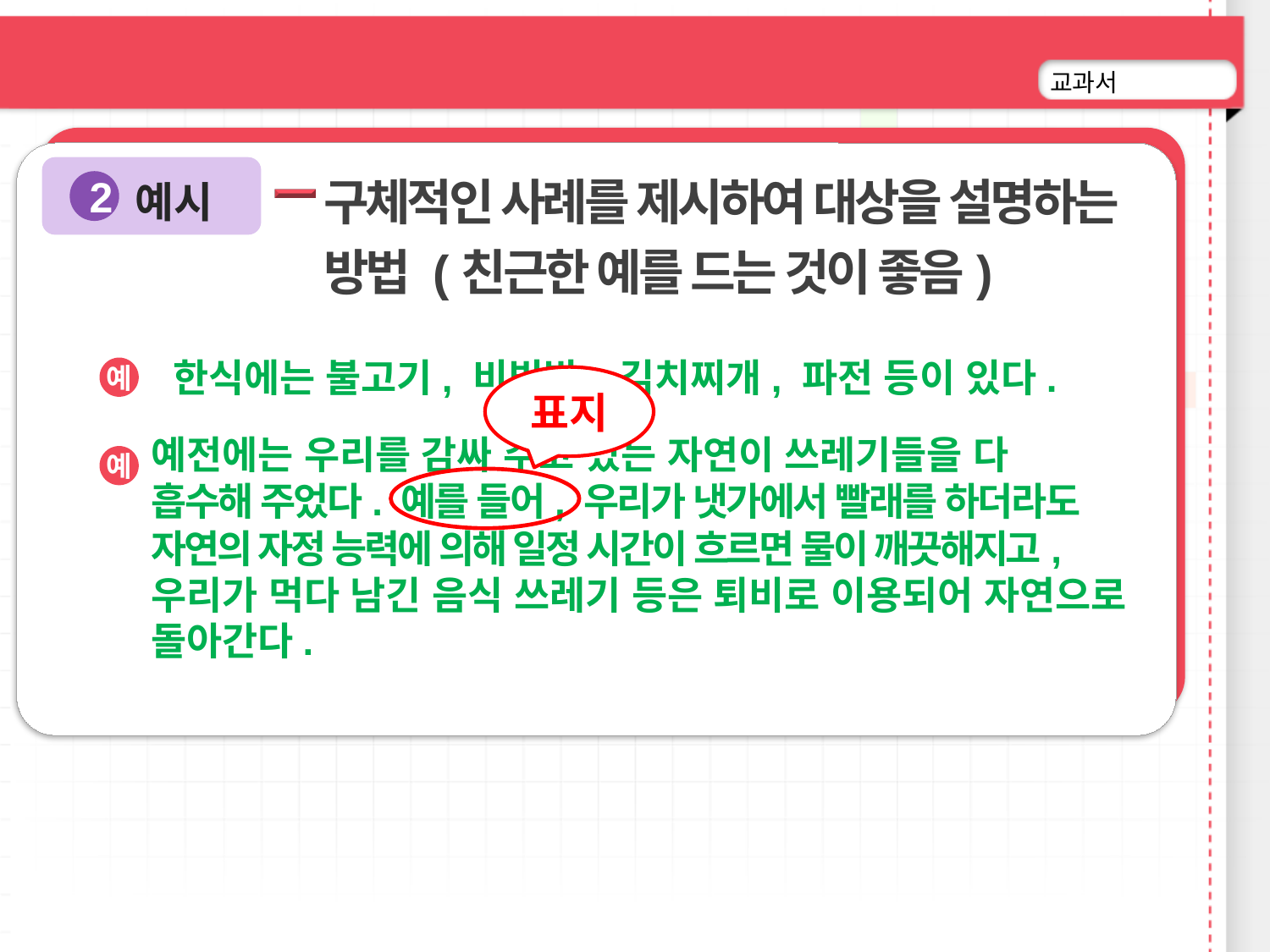

구체적인 사례를 제시하여 대상을 설명하는 방법 (친근한 예를 드는 것이 좋음)

예시
2
한식에는 불고기, 비빔밥, 김치찌개, 파전 등이 있다.
예
표지
예전에는 우리를 감싸 주고 있는 자연이 쓰레기들을 다
흡수해 주었다. 예를 들어, 우리가 냇가에서 빨래를 하더라도
자연의 자정 능력에 의해 일정 시간이 흐르면 물이 깨끗해지고,
우리가 먹다 남긴 음식 쓰레기 등은 퇴비로 이용되어 자연으로 돌아간다.
예